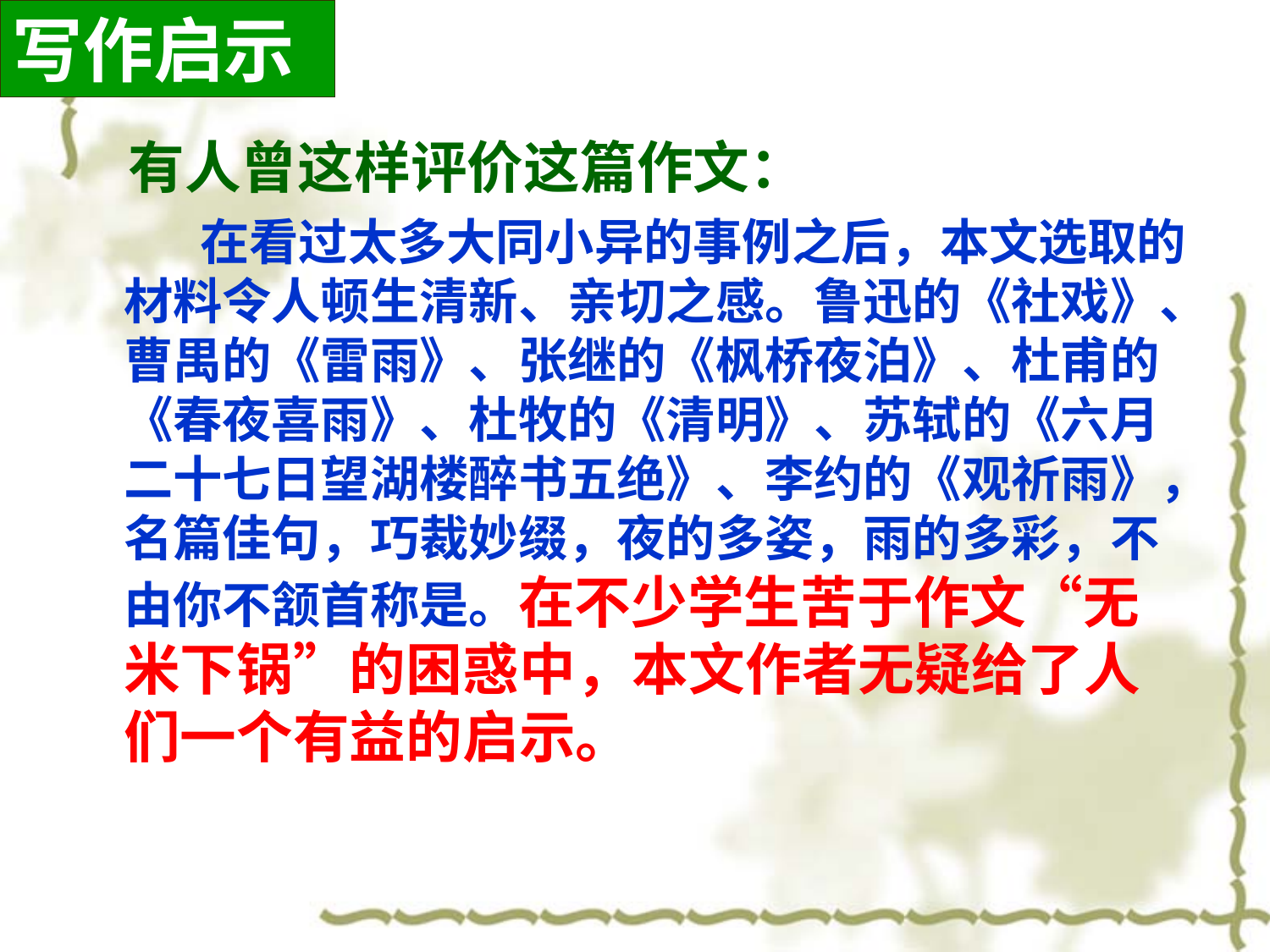

写作启示
   有人曾这样评价这篇作文：
          在看过太多大同小异的事例之后，本文选取的材料令人顿生清新、亲切之感。鲁迅的《社戏》、曹禺的《雷雨》、张继的《枫桥夜泊》、杜甫的《春夜喜雨》、杜牧的《清明》、苏轼的《六月二十七日望湖楼醉书五绝》、李约的《观祈雨》，名篇佳句，巧裁妙缀，夜的多姿，雨的多彩，不由你不颔首称是。在不少学生苦于作文“无米下锅”的困惑中，本文作者无疑给了人们一个有益的启示。
29